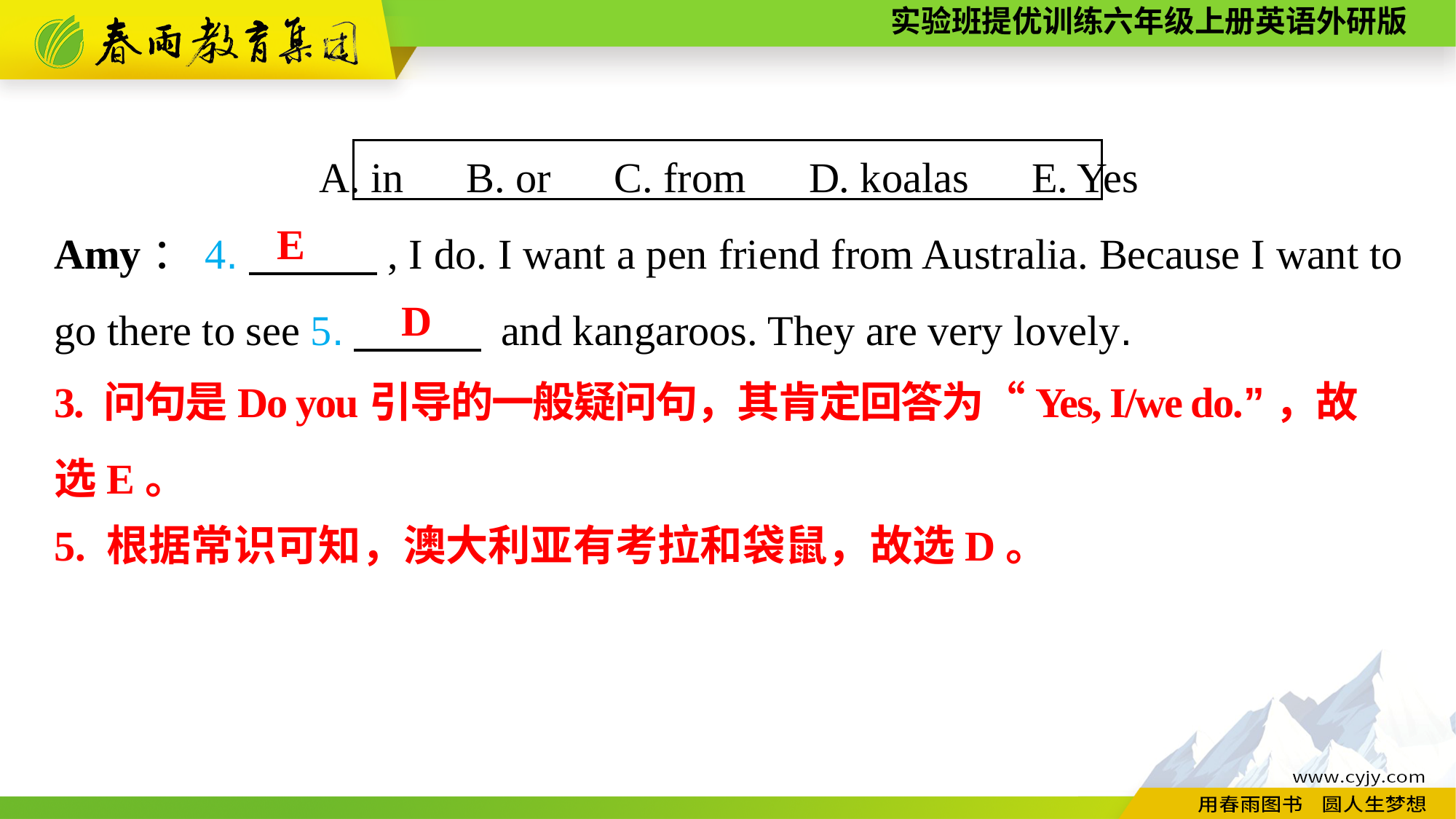

A. in　B. or　C. from　D. koalas　E. Yes
Amy：4.　　　, I do. I want a pen friend from Australia. Because I want to go there to see 5.　　　 and kangaroos. They are very lovely.

E
D
3. 问句是Do you引导的一般疑问句，其肯定回答为“Yes, I/we do.”，故
选E。
5. 根据常识可知，澳大利亚有考拉和袋鼠，故选D。